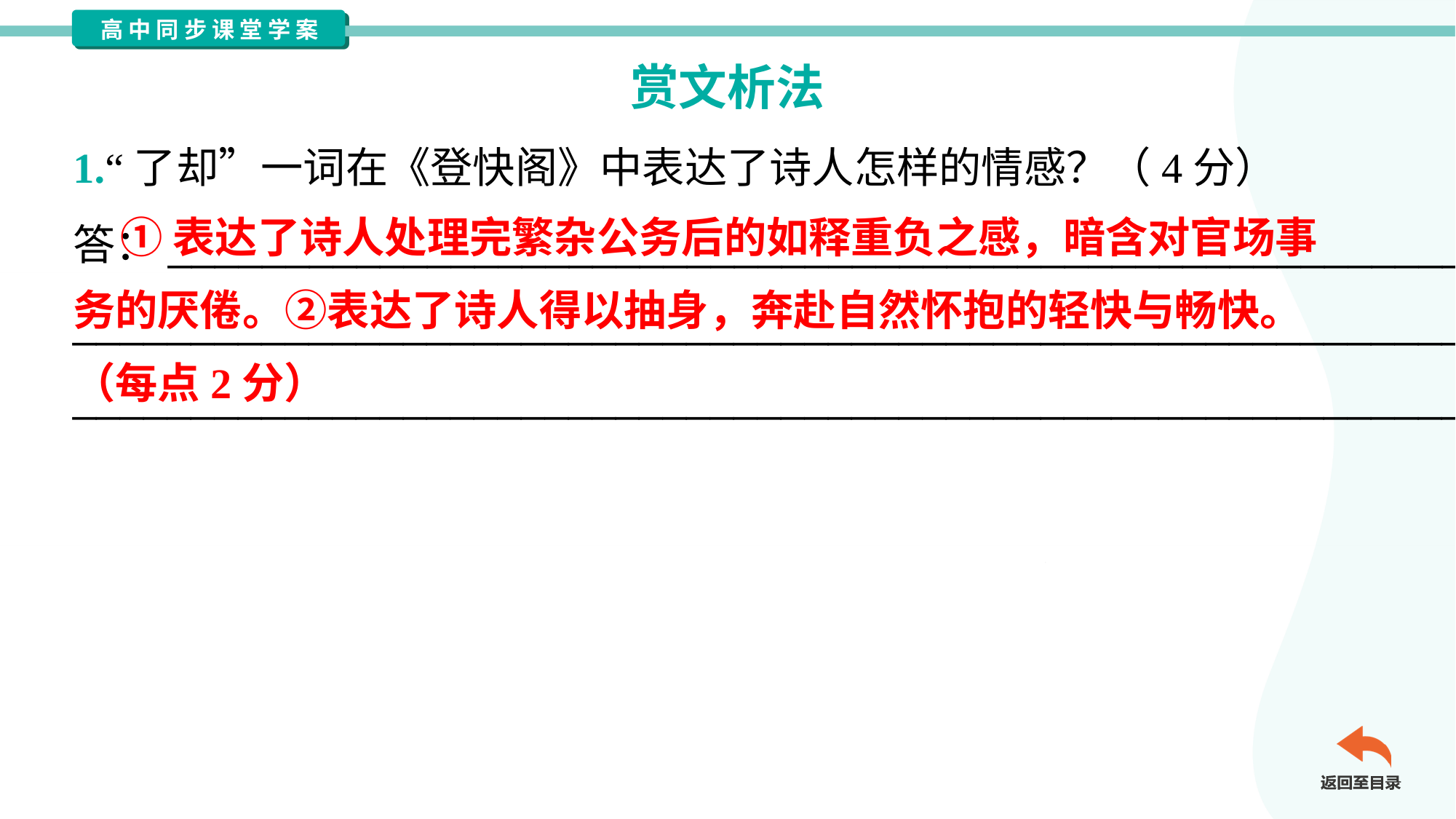

赏文析法
1.“了却”一词在《登快阁》中表达了诗人怎样的情感？（4分）
答：_________________________________________________________
_____________________________________________________________
_____________________________________________________________
     ①表达了诗人处理完繁杂公务后的如释重负之感，暗含对官场事
务的厌倦。②表达了诗人得以抽身，奔赴自然怀抱的轻快与畅快。
（每点2分）